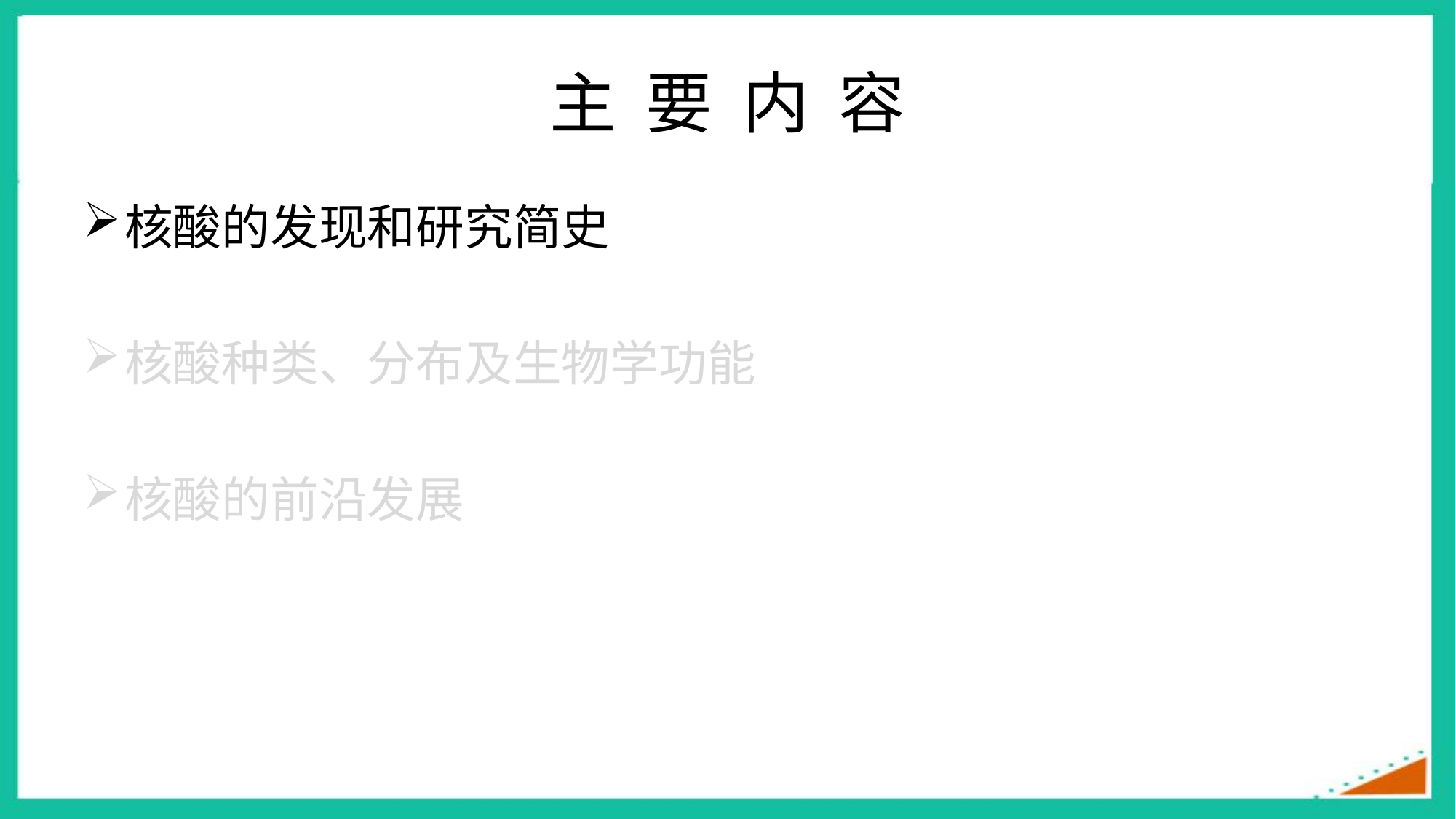

# 主  要  内  容
核酸的发现和研究简史

核酸种类、分布及生物学功能

核酸的前沿发展